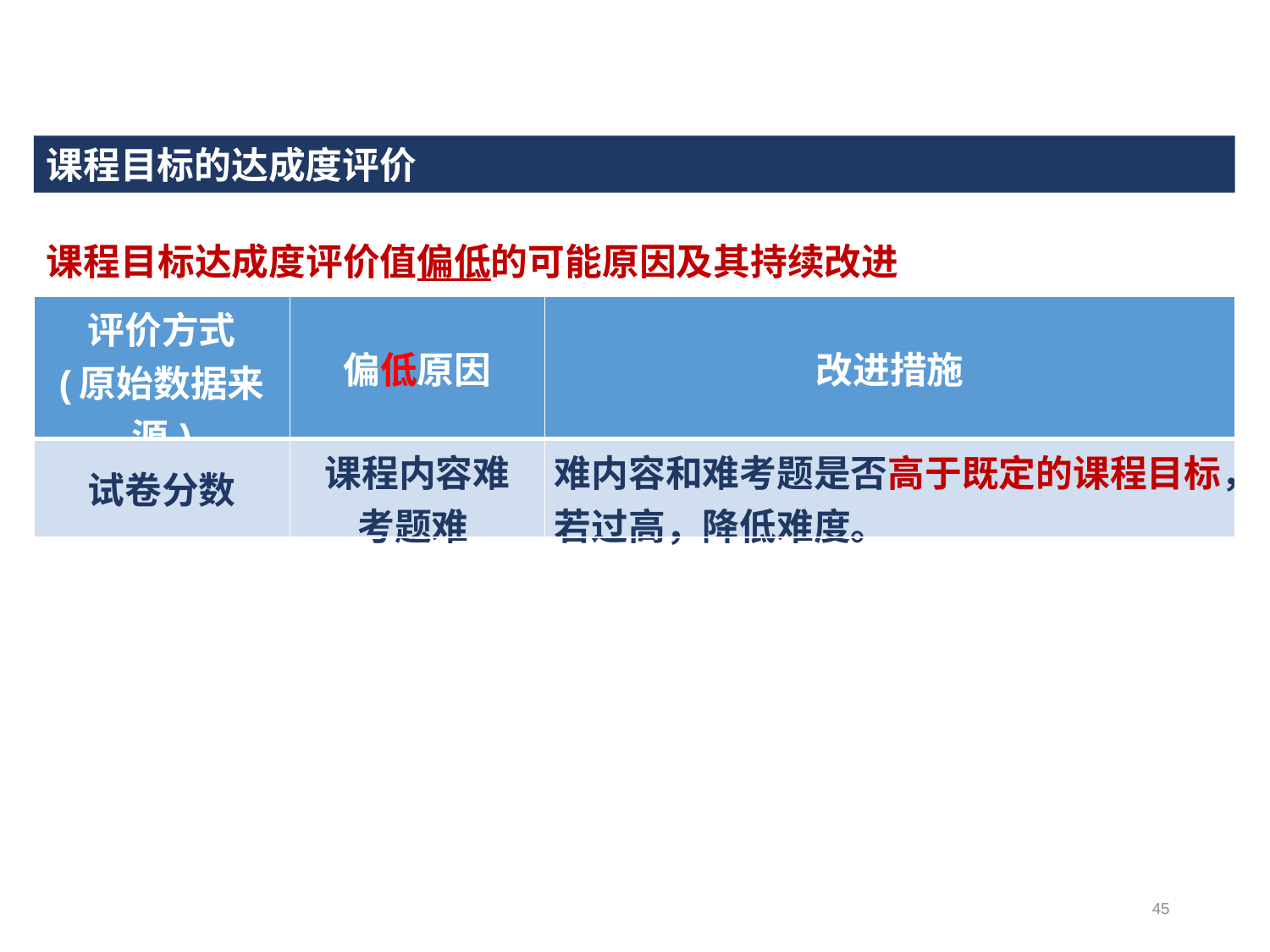

课程目标的达成度评价
课程目标达成度评价值偏低的可能原因及其持续改进
| 评价方式 (原始数据来源) | 偏低原因 | 改进措施 |
| --- | --- | --- |
| 试卷分数 | 课程内容难 考题难 | 难内容和难考题是否高于既定的课程目标，若过高，降低难度。 |
45